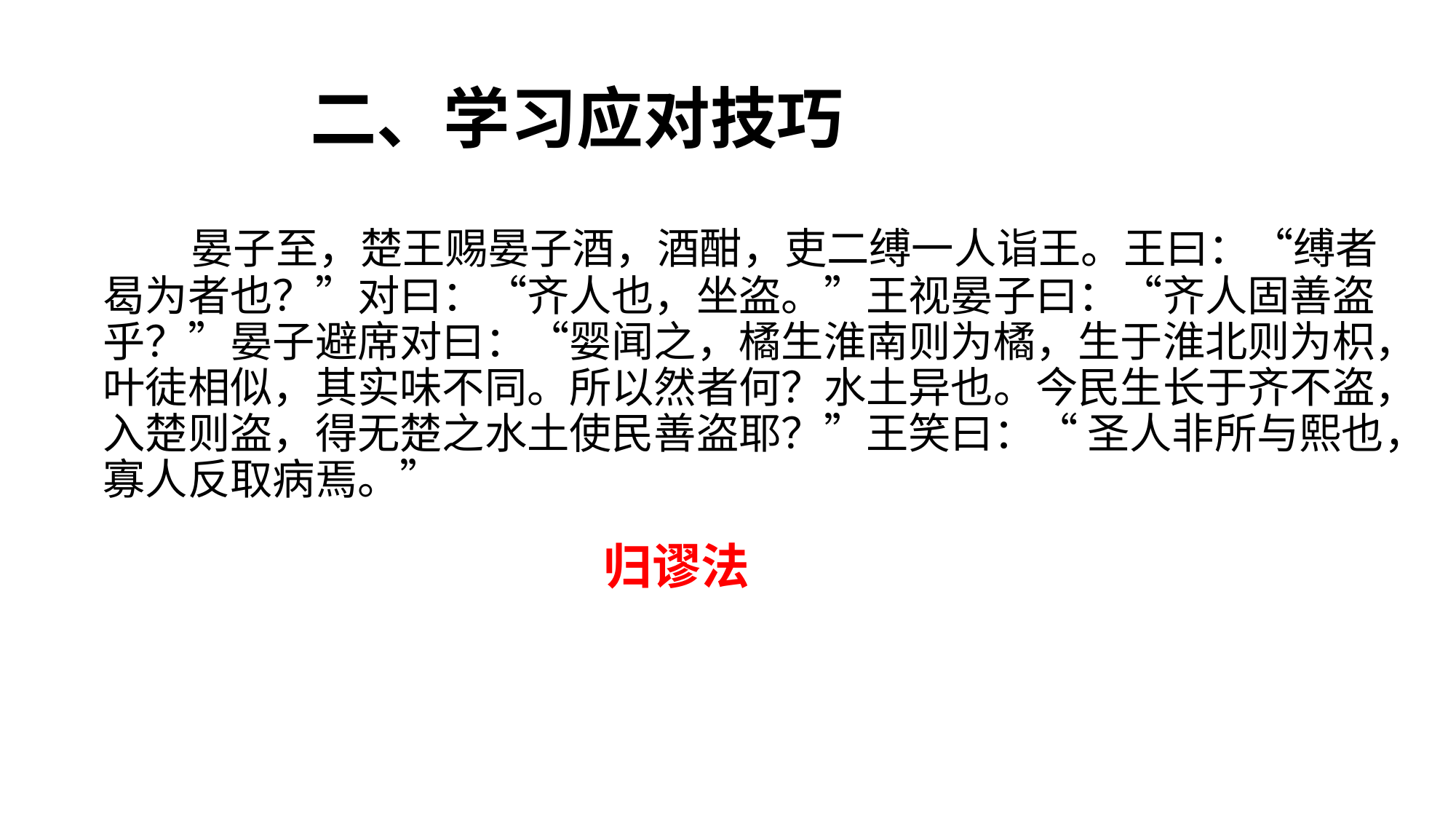

# 二、学习应对技巧
       晏子至，楚王赐晏子酒，酒酣，吏二缚一人诣王。王曰：“缚者曷为者也？”对曰：“齐人也，坐盗。”王视晏子曰：“齐人固善盗乎？”晏子避席对曰：“婴闻之，橘生淮南则为橘，生于淮北则为枳，叶徒相似，其实味不同。所以然者何？水土异也。今民生长于齐不盗，入楚则盗，得无楚之水土使民善盗耶？”王笑曰：“ 圣人非所与熙也，寡人反取病焉。”
归谬法